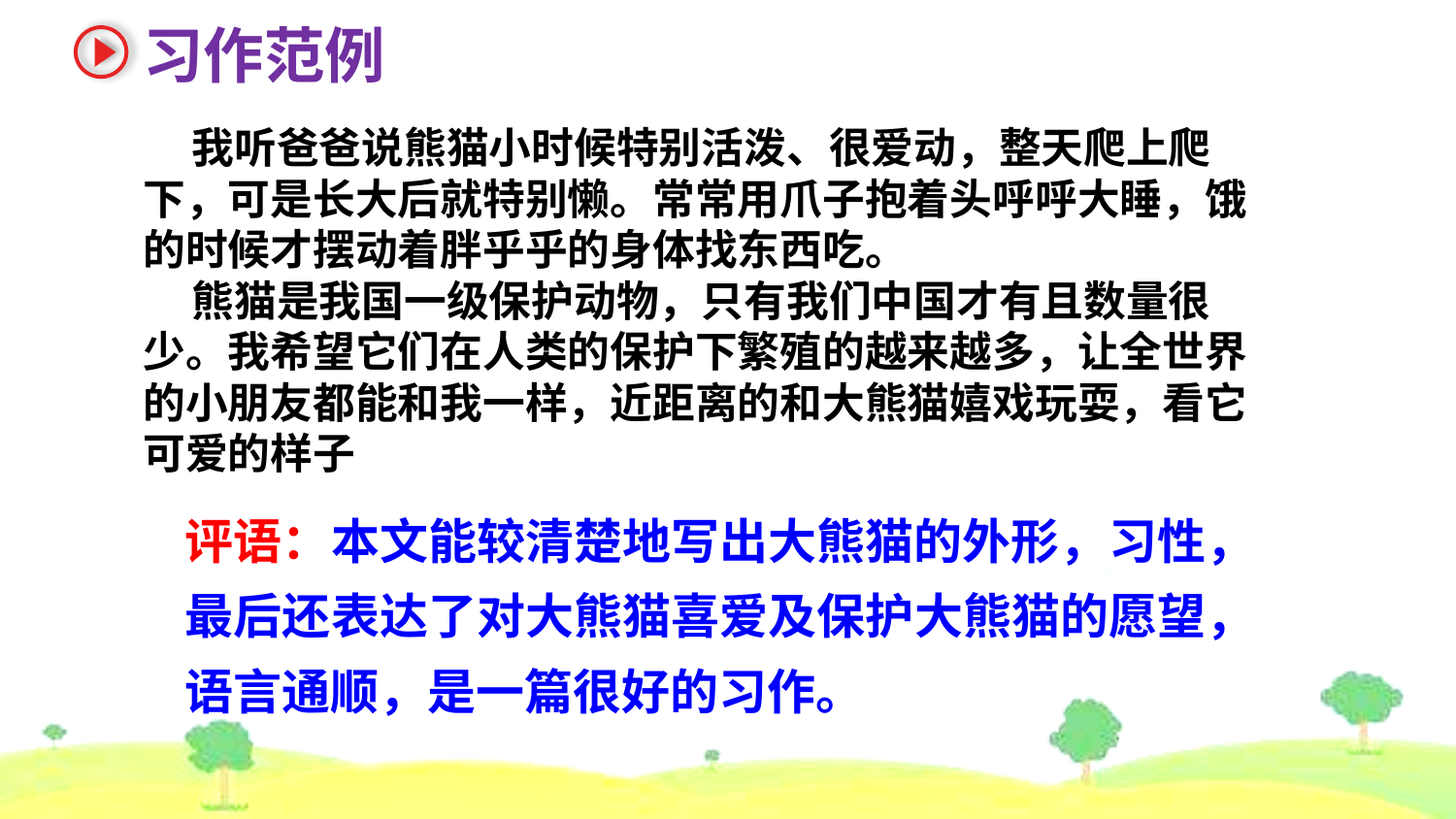

习作范例

    我听爸爸说熊猫小时候特别活泼、很爱动，整天爬上爬下，可是长大后就特别懒。常常用爪子抱着头呼呼大睡，饿的时候才摆动着胖乎乎的身体找东西吃。
    熊猫是我国一级保护动物，只有我们中国才有且数量很少。我希望它们在人类的保护下繁殖的越来越多，让全世界的小朋友都能和我一样，近距离的和大熊猫嬉戏玩耍，看它可爱的样子
评语：本文能较清楚地写出大熊猫的外形，习性，最后还表达了对大熊猫喜爱及保护大熊猫的愿望，语言通顺，是一篇很好的习作。